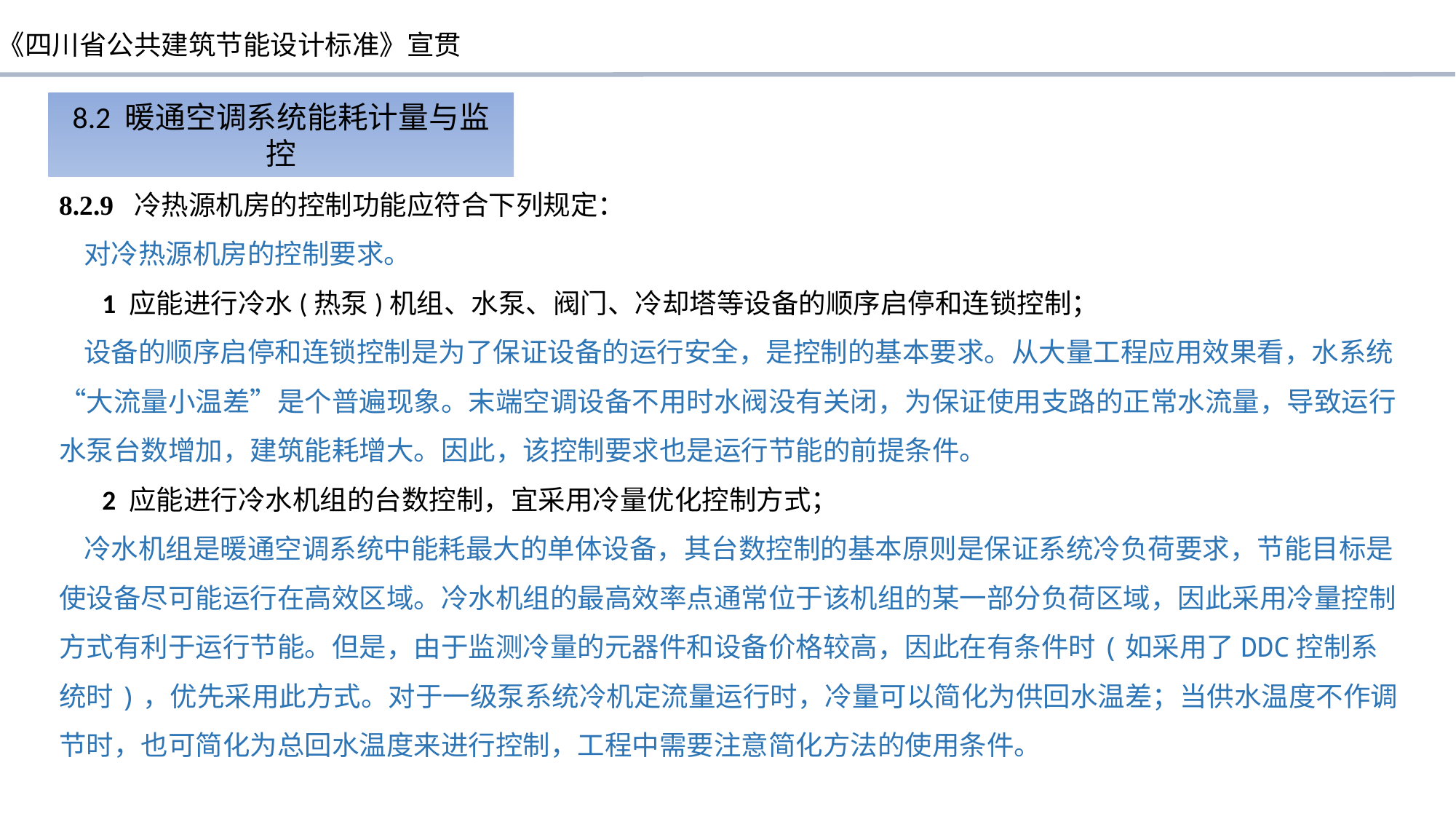

8.2 暖通空调系统能耗计量与监控
8.2.9  冷热源机房的控制功能应符合下列规定：
   对冷热源机房的控制要求。
       1 应能进行冷水(热泵)机组、水泵、阀门、冷却塔等设备的顺序启停和连锁控制；
   设备的顺序启停和连锁控制是为了保证设备的运行安全，是控制的基本要求。从大量工程应用效果看，水系统“大流量小温差”是个普遍现象。末端空调设备不用时水阀没有关闭，为保证使用支路的正常水流量，导致运行水泵台数增加，建筑能耗增大。因此，该控制要求也是运行节能的前提条件。
       2 应能进行冷水机组的台数控制，宜采用冷量优化控制方式；
   冷水机组是暖通空调系统中能耗最大的单体设备，其台数控制的基本原则是保证系统冷负荷要求，节能目标是使设备尽可能运行在高效区域。冷水机组的最高效率点通常位于该机组的某一部分负荷区域，因此采用冷量控制方式有利于运行节能。但是，由于监测冷量的元器件和设备价格较高，因此在有条件时(如采用了DDC控制系统时)，优先采用此方式。对于一级泵系统冷机定流量运行时，冷量可以简化为供回水温差；当供水温度不作调节时，也可简化为总回水温度来进行控制，工程中需要注意简化方法的使用条件。